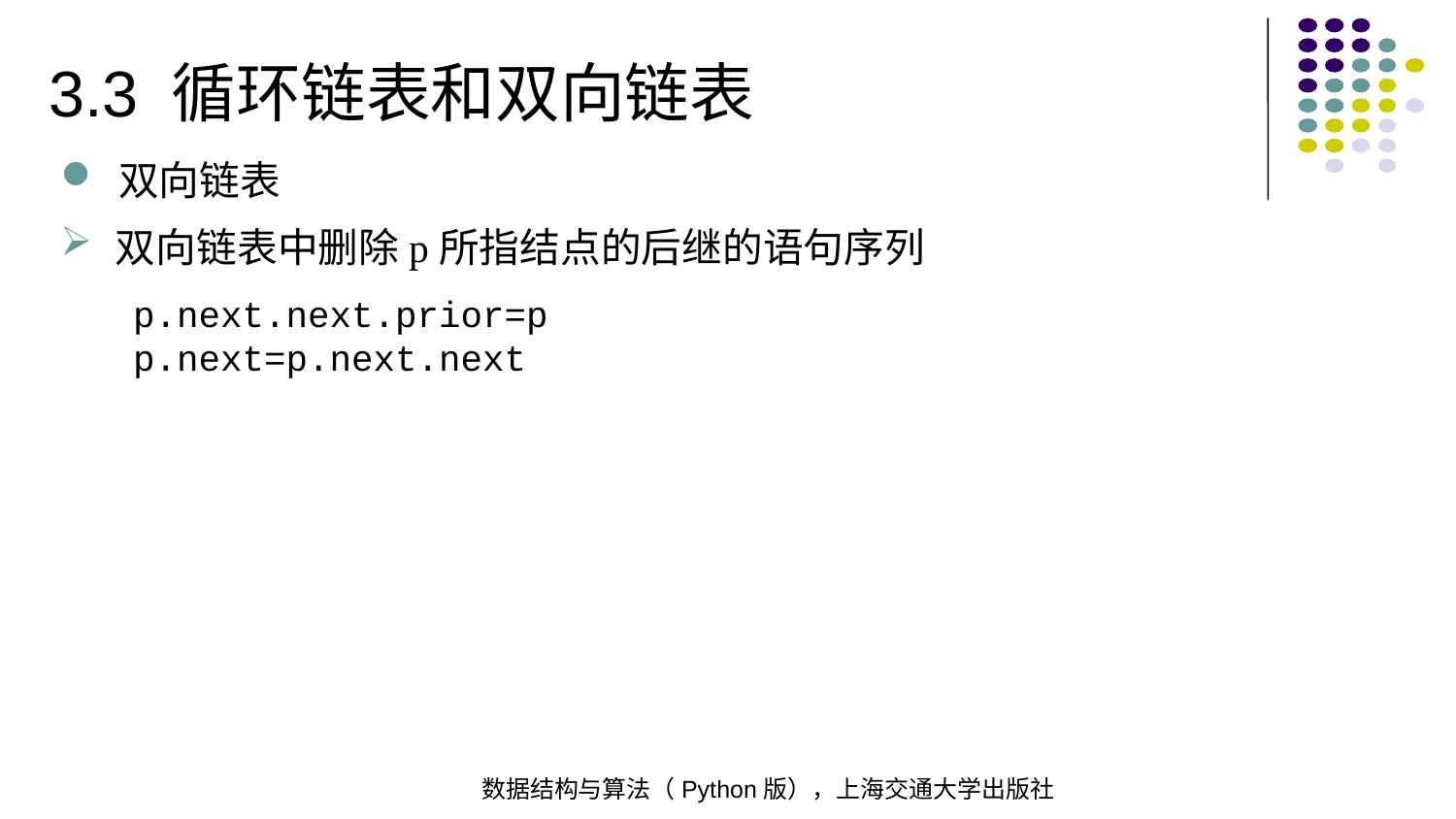

3.3 循环链表和双向链表
双向链表
双向链表中删除p所指结点的后继的语句序列
p.next.next.prior=p
p.next=p.next.next